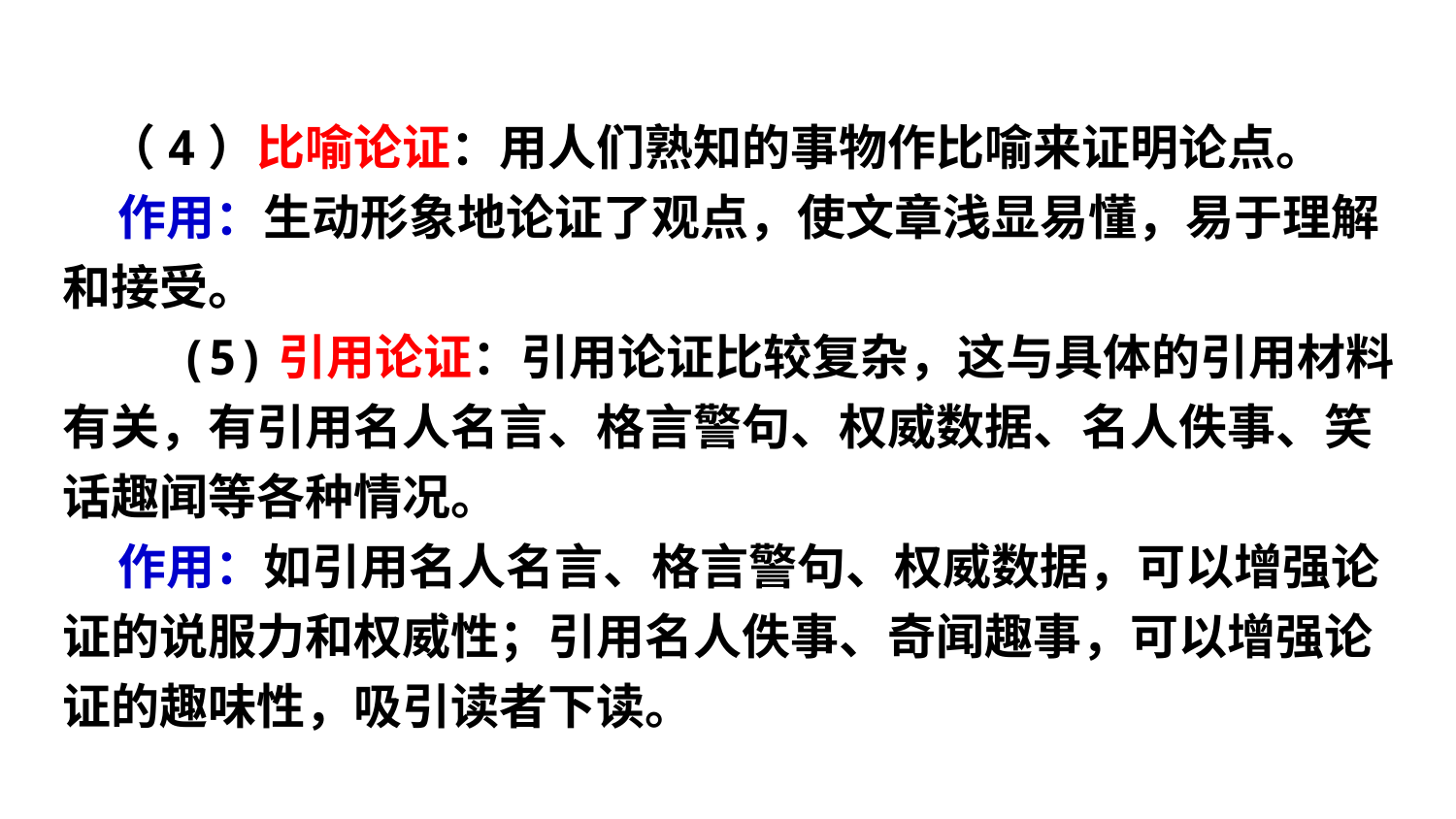

（4）比喻论证：用人们熟知的事物作比喻来证明论点。
    作用：生动形象地论证了观点，使文章浅显易懂，易于理解和接受。
    (5)引用论证：引用论证比较复杂，这与具体的引用材料有关，有引用名人名言、格言警句、权威数据、名人佚事、笑话趣闻等各种情况。
    作用：如引用名人名言、格言警句、权威数据，可以增强论证的说服力和权威性；引用名人佚事、奇闻趣事，可以增强论证的趣味性，吸引读者下读。